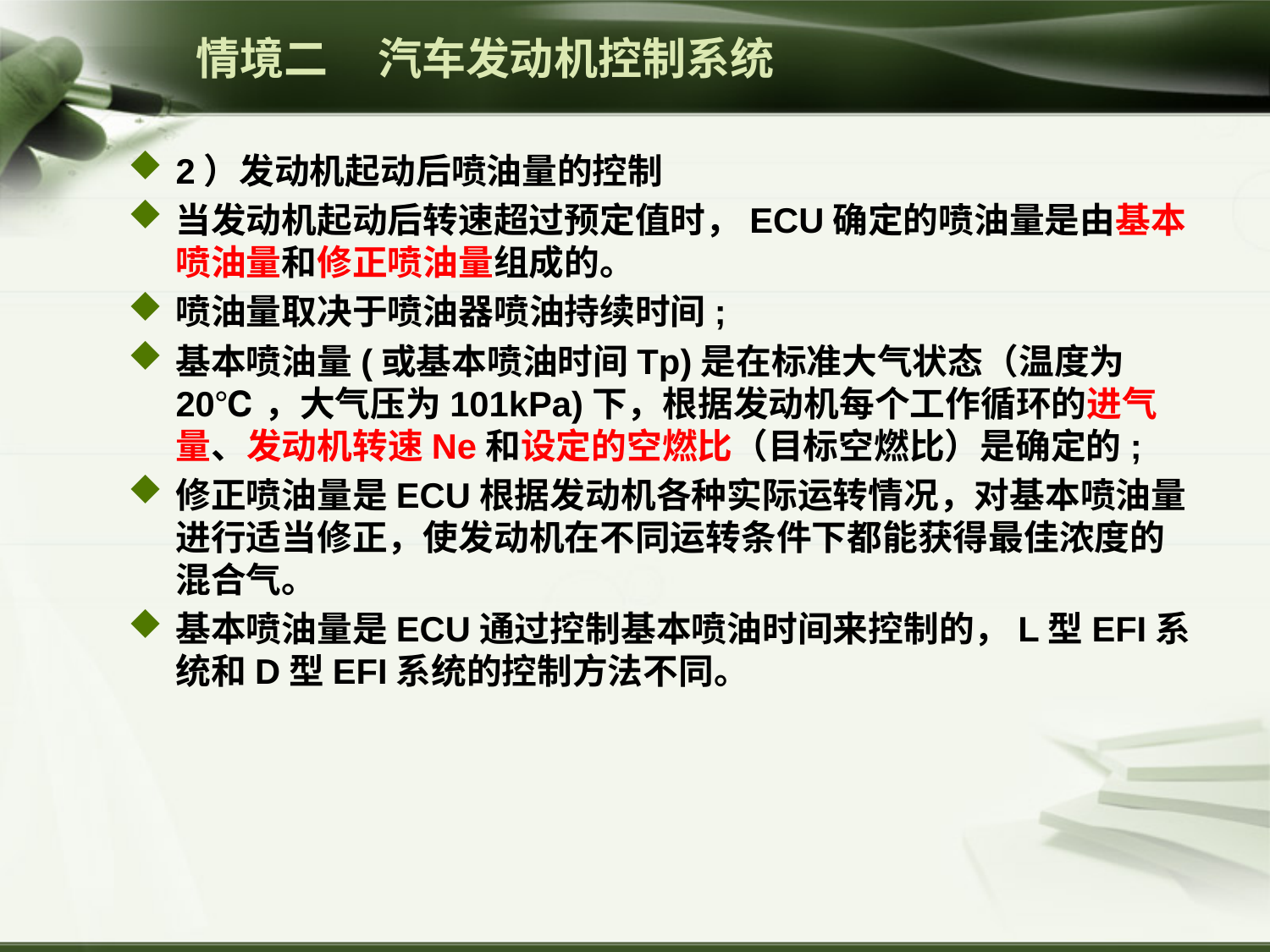

情境二     汽车发动机控制系统
2）发动机起动后喷油量的控制
当发动机起动后转速超过预定值时，ECU确定的喷油量是由基本喷油量和修正喷油量组成的。
喷油量取决于喷油器喷油持续时间;
基本喷油量(或基本喷油时间Tp)是在标准大气状态（温度为20℃，大气压为101kPa)下，根据发动机每个工作循环的进气量、发动机转速Ne和设定的空燃比（目标空燃比）是确定的;
修正喷油量是ECU根据发动机各种实际运转情况，对基本喷油量进行适当修正，使发动机在不同运转条件下都能获得最佳浓度的混合气。
基本喷油量是ECU通过控制基本喷油时间来控制的，L型EFI系统和D型EFI系统的控制方法不同。